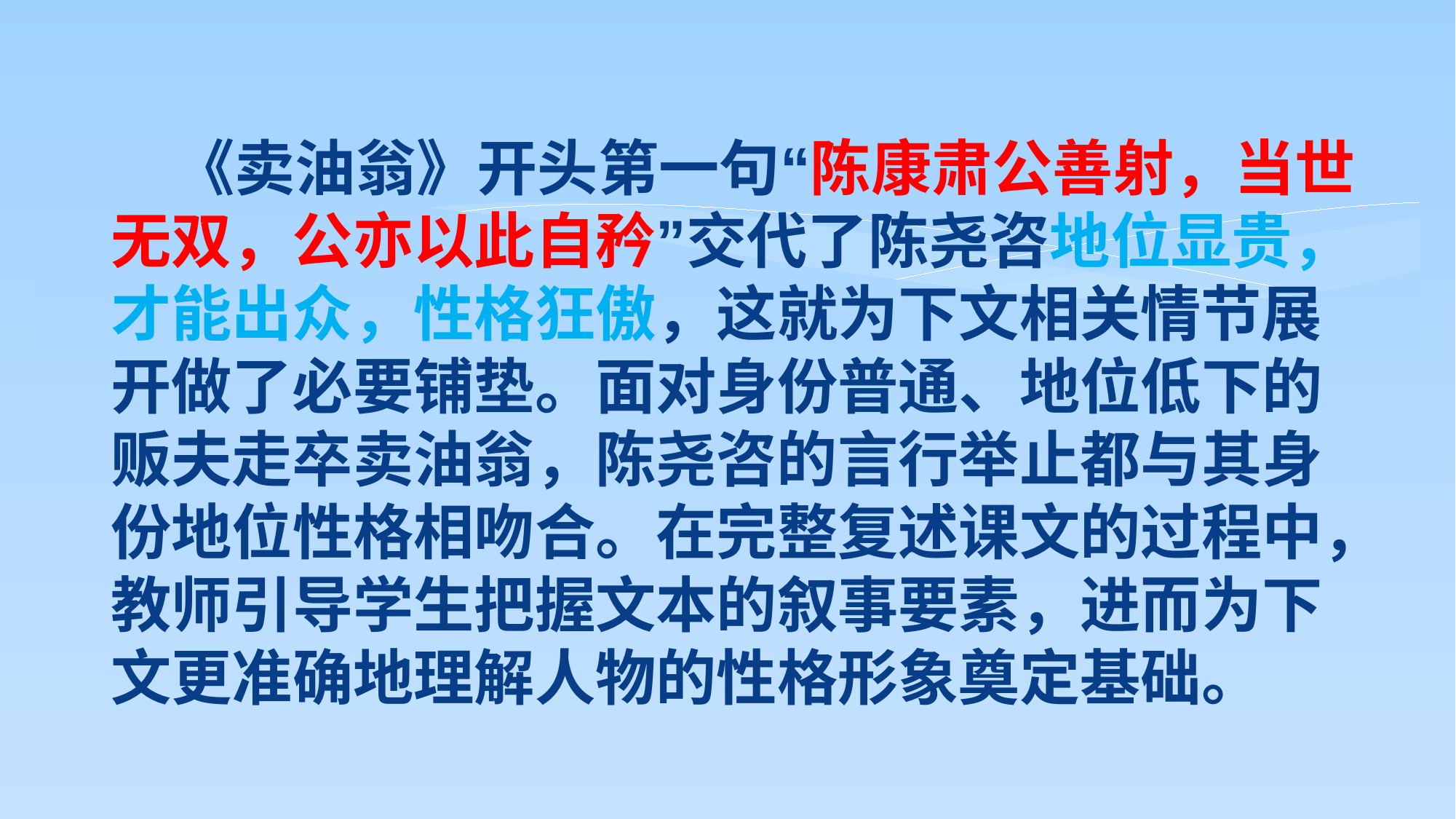

《卖油翁》开头第一句“陈康肃公善射，当世无双，公亦以此自矜”交代了陈尧咨地位显贵，才能出众，性格狂傲，这就为下文相关情节展开做了必要铺垫。面对身份普通、地位低下的贩夫走卒卖油翁，陈尧咨的言行举止都与其身份地位性格相吻合。在完整复述课文的过程中，教师引导学生把握文本的叙事要素，进而为下文更准确地理解人物的性格形象奠定基础。